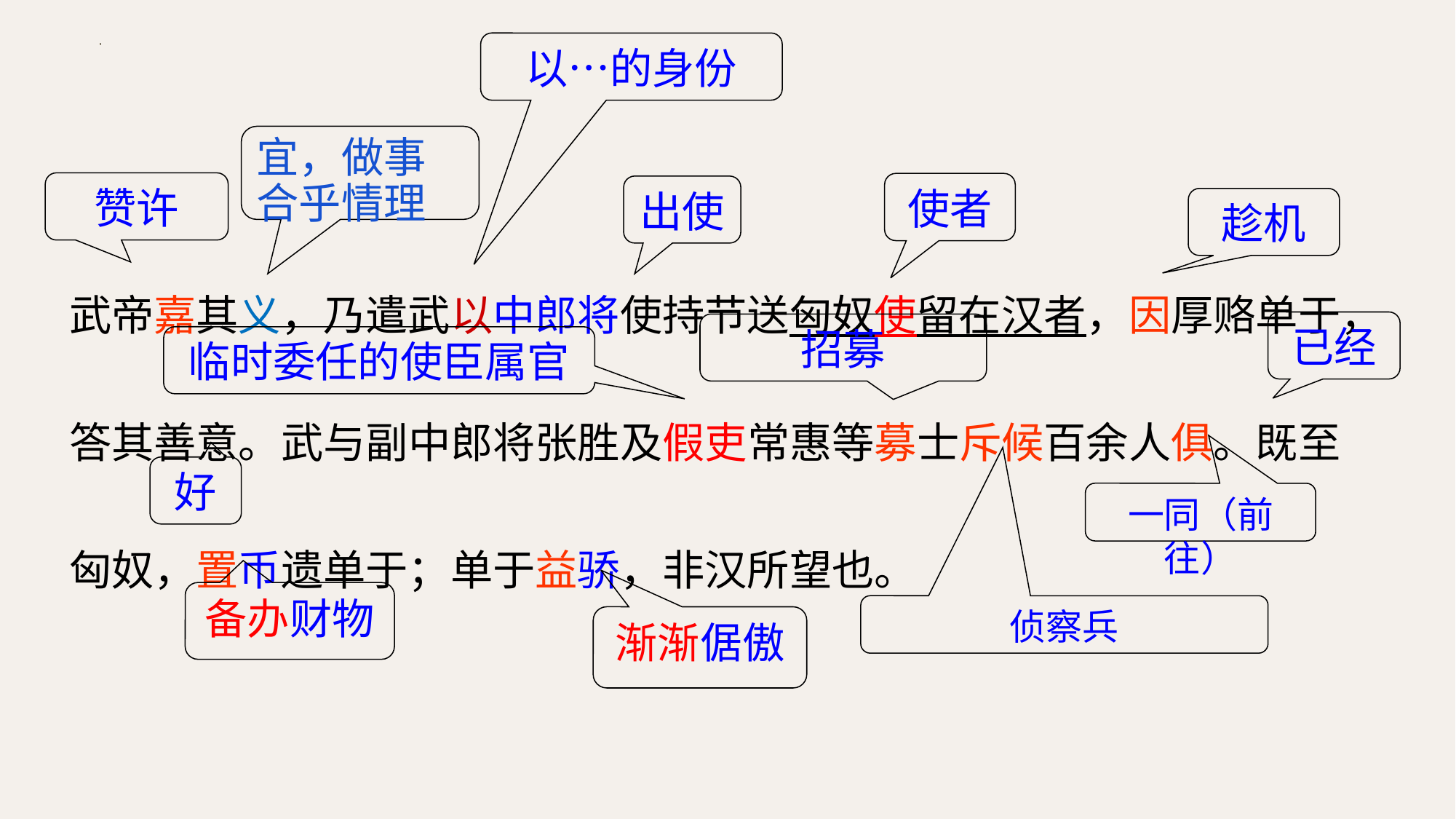

以…的身份
宜，做事合乎情理
赞许
使者
出使
趁机
武帝嘉其义，乃遣武以中郎将使持节送匈奴使留在汉者，因厚赂单于，答其善意。武与副中郎将张胜及假吏常惠等募士斥候百余人俱。既至匈奴，置币遗单于；单于益骄，非汉所望也。
已经
招募
临时委任的使臣属官
好
一同（前往）
备办财物
侦察兵
渐渐倨傲